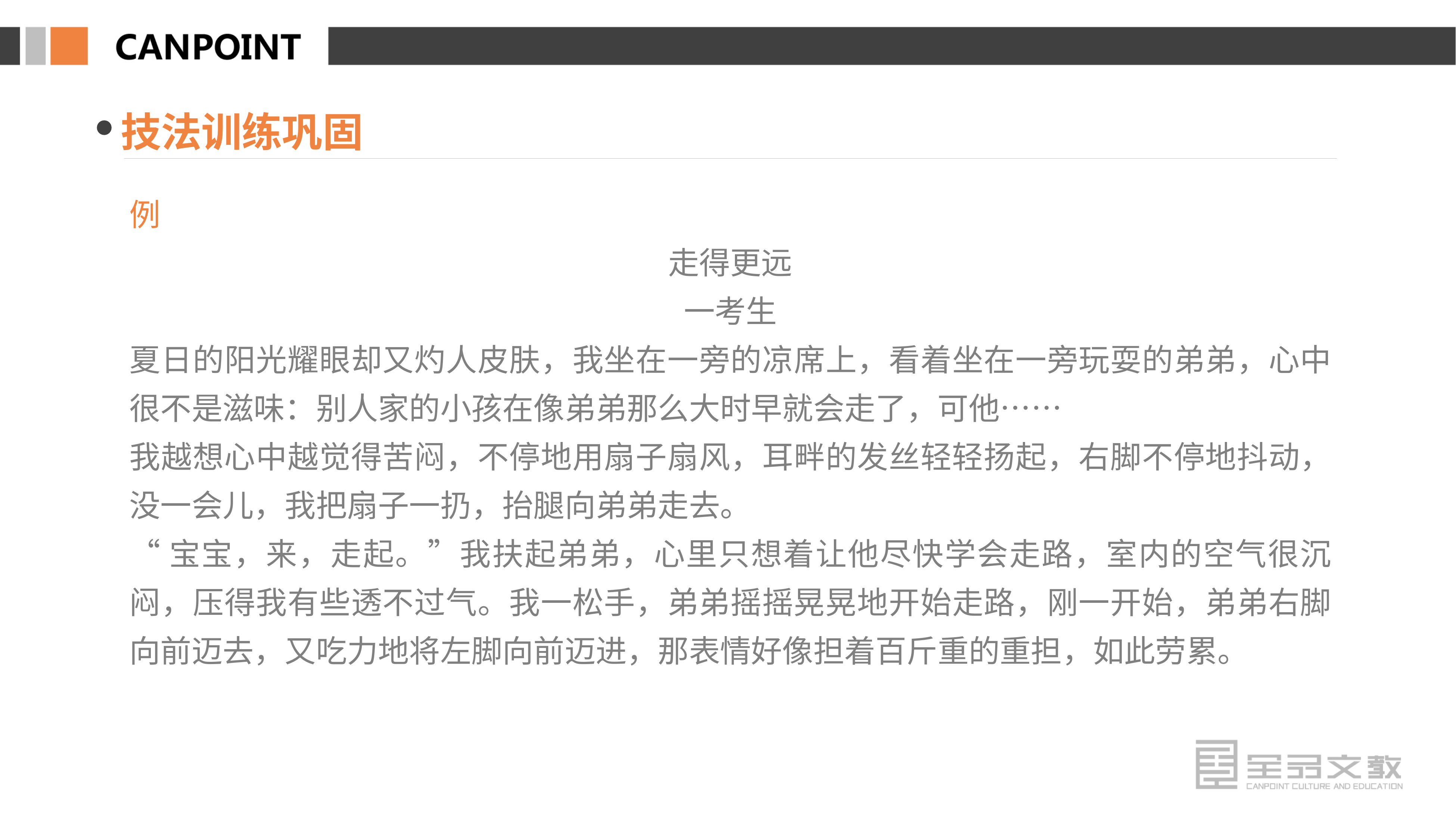

技法训练巩固

例
走得更远
一考生
夏日的阳光耀眼却又灼人皮肤，我坐在一旁的凉席上，看着坐在一旁玩耍的弟弟，心中很不是滋味：别人家的小孩在像弟弟那么大时早就会走了，可他……
我越想心中越觉得苦闷，不停地用扇子扇风，耳畔的发丝轻轻扬起，右脚不停地抖动，没一会儿，我把扇子一扔，抬腿向弟弟走去。
“宝宝，来，走起。”我扶起弟弟，心里只想着让他尽快学会走路，室内的空气很沉闷，压得我有些透不过气。我一松手，弟弟摇摇晃晃地开始走路，刚一开始，弟弟右脚向前迈去，又吃力地将左脚向前迈进，那表情好像担着百斤重的重担，如此劳累。